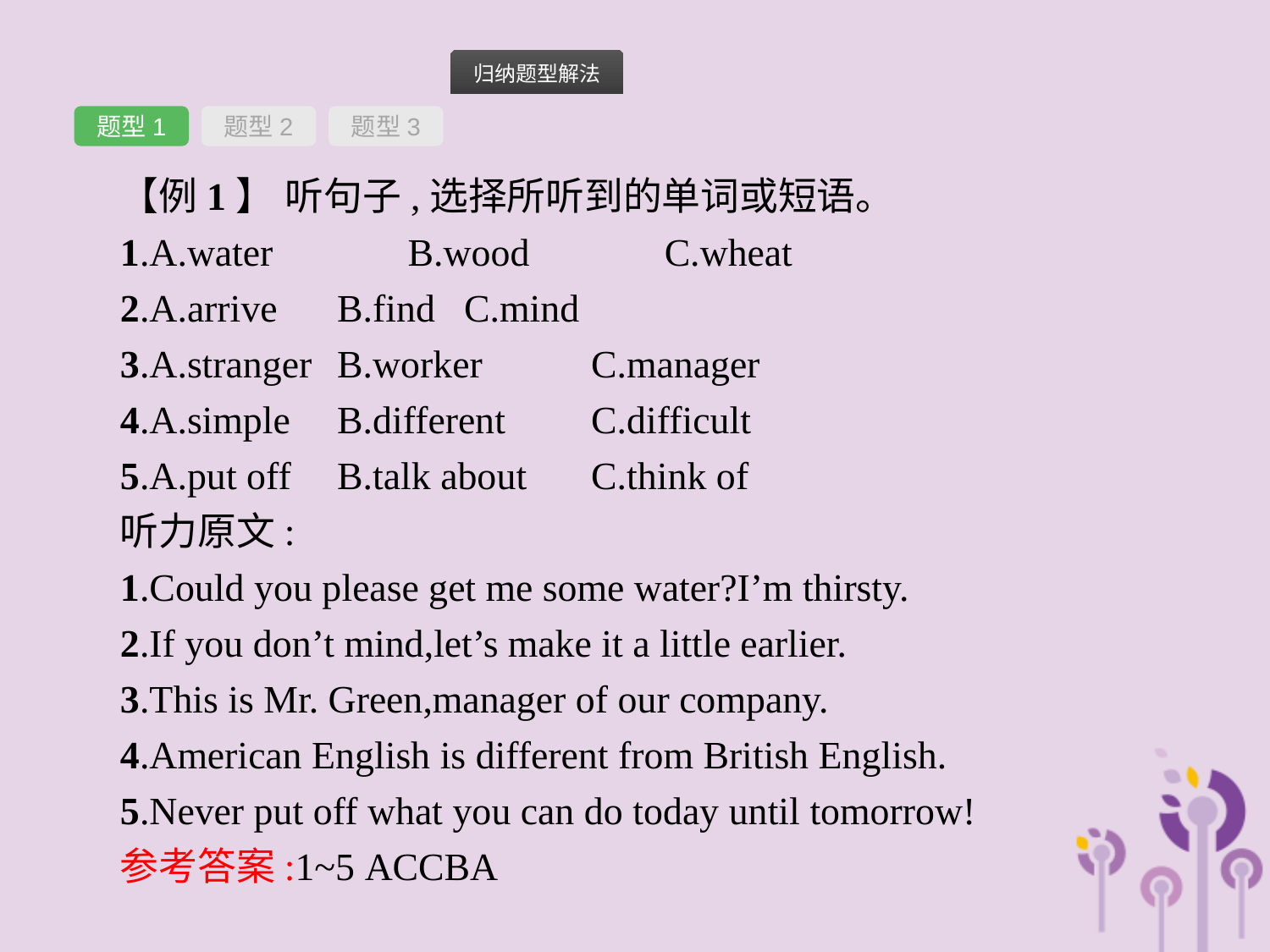

题型1
题型2
题型3
【例1】 听句子,选择所听到的单词或短语。
1.A.water　　　B.wood　　　C.wheat
2.A.arrive	B.find	C.mind
3.A.stranger	B.worker	C.manager
4.A.simple	B.different	C.difficult
5.A.put off	B.talk about	C.think of
听力原文:
1.Could you please get me some water?I’m thirsty.
2.If you don’t mind,let’s make it a little earlier.
3.This is Mr. Green,manager of our company.
4.American English is different from British English.
5.Never put off what you can do today until tomorrow!
参考答案:1~5 ACCBA